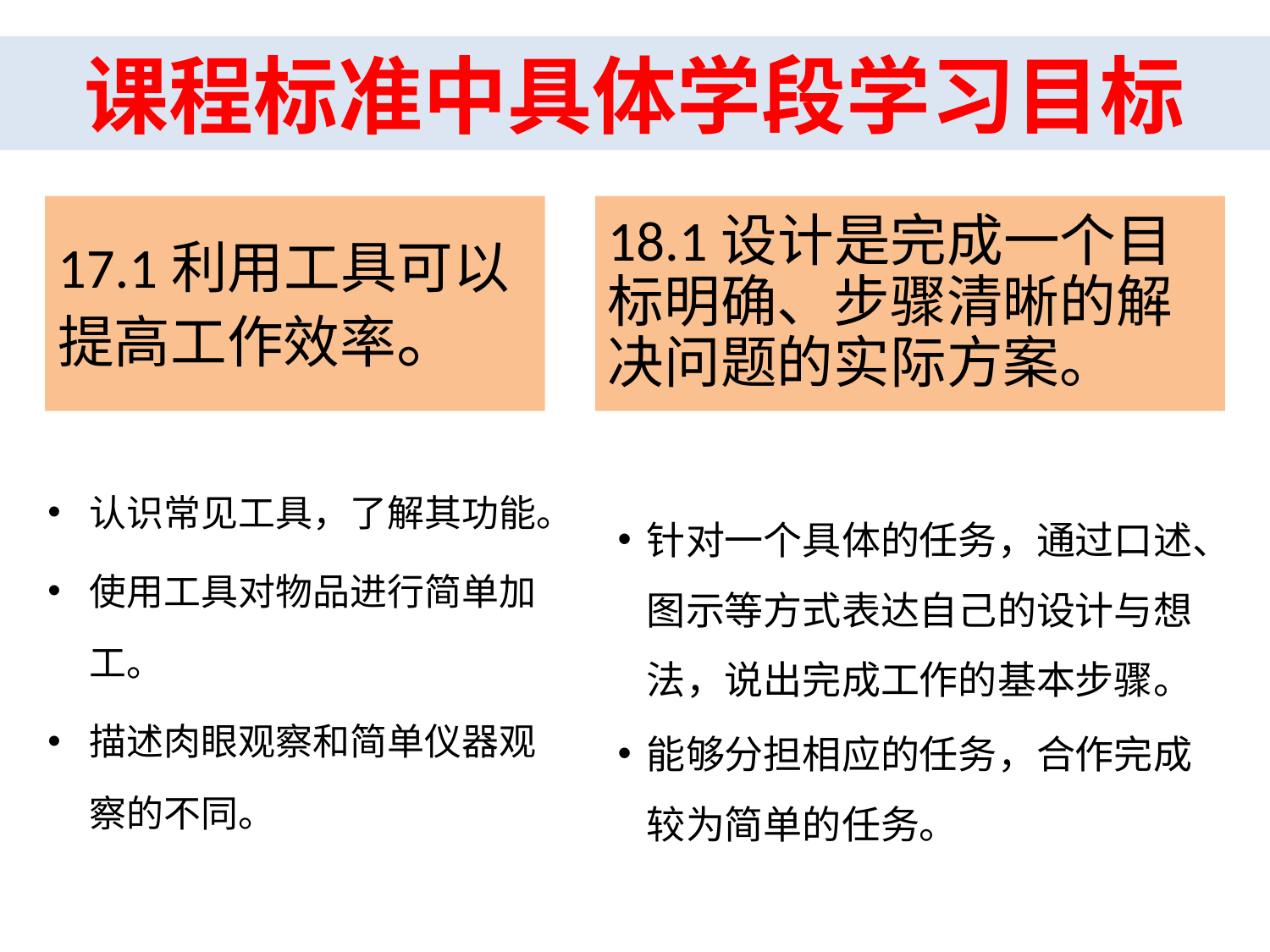

课程标准中具体学段学习目标
# 17.1利用工具可以提高工作效率。
18.1设计是完成一个目标明确、步骤清晰的解决问题的实际方案。
认识常见工具，了解其功能。
使用工具对物品进行简单加工。
描述肉眼观察和简单仪器观察的不同。

针对一个具体的任务，通过口述、图示等方式表达自己的设计与想法，说出完成工作的基本步骤。
能够分担相应的任务，合作完成较为简单的任务。